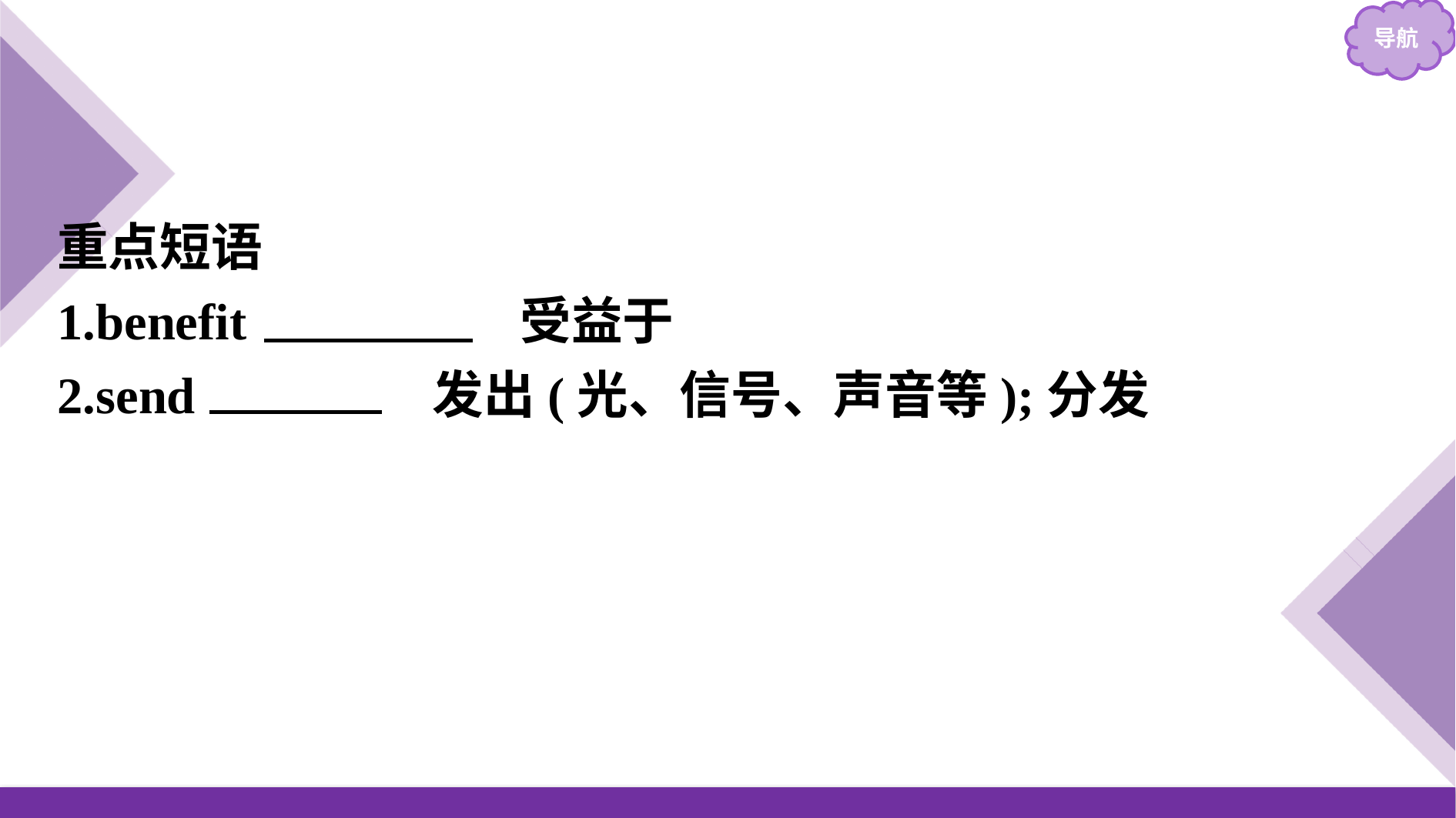

重点短语
1.benefit 　from　 受益于
2.send 　out　 发出(光、信号、声音等);分发